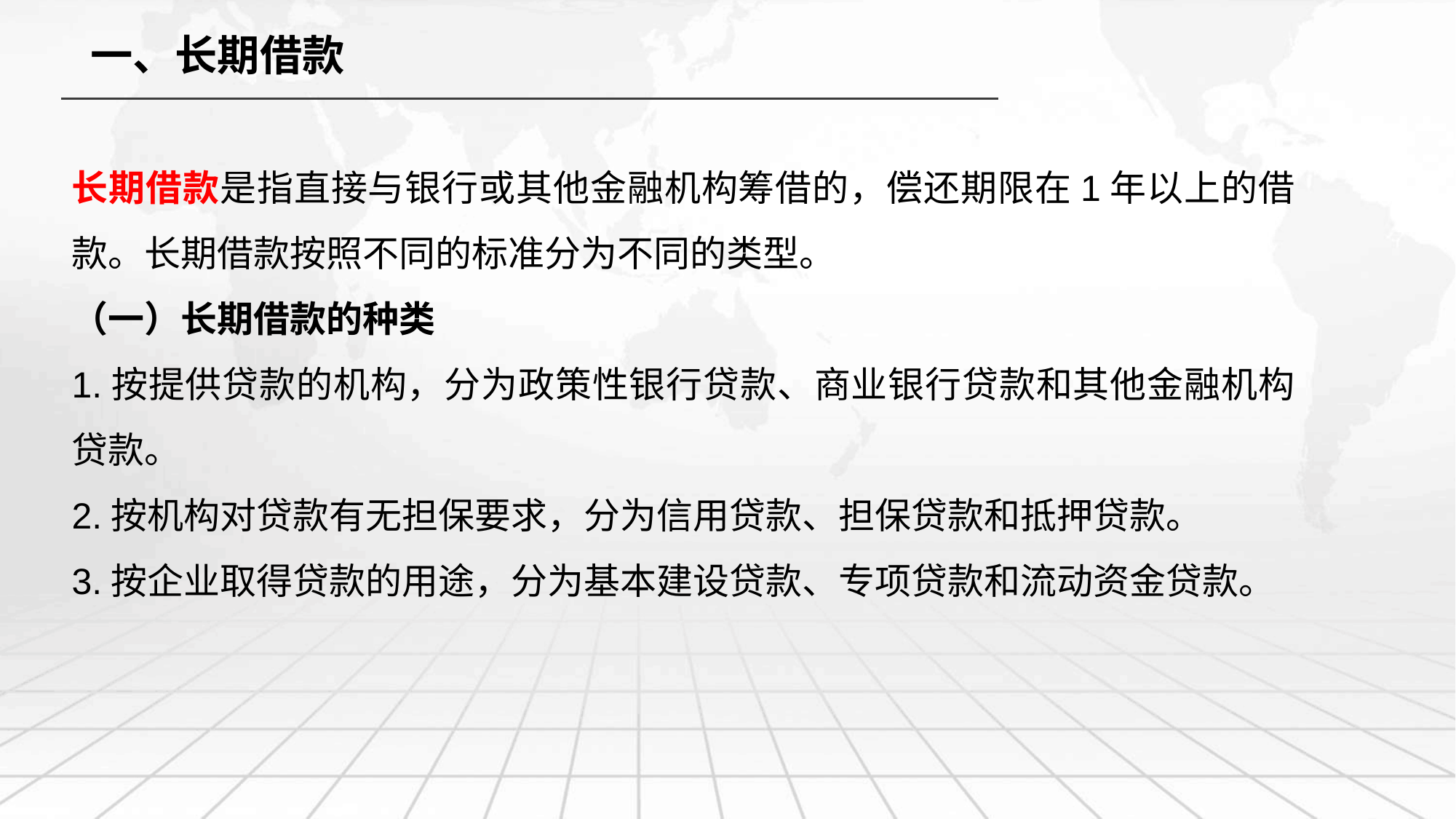

一、长期借款
长期借款是指直接与银行或其他金融机构筹借的，偿还期限在1年以上的借款。长期借款按照不同的标准分为不同的类型。
（一）长期借款的种类
1.按提供贷款的机构，分为政策性银行贷款、商业银行贷款和其他金融机构贷款。
2.按机构对贷款有无担保要求，分为信用贷款、担保贷款和抵押贷款。
3.按企业取得贷款的用途，分为基本建设贷款、专项贷款和流动资金贷款。